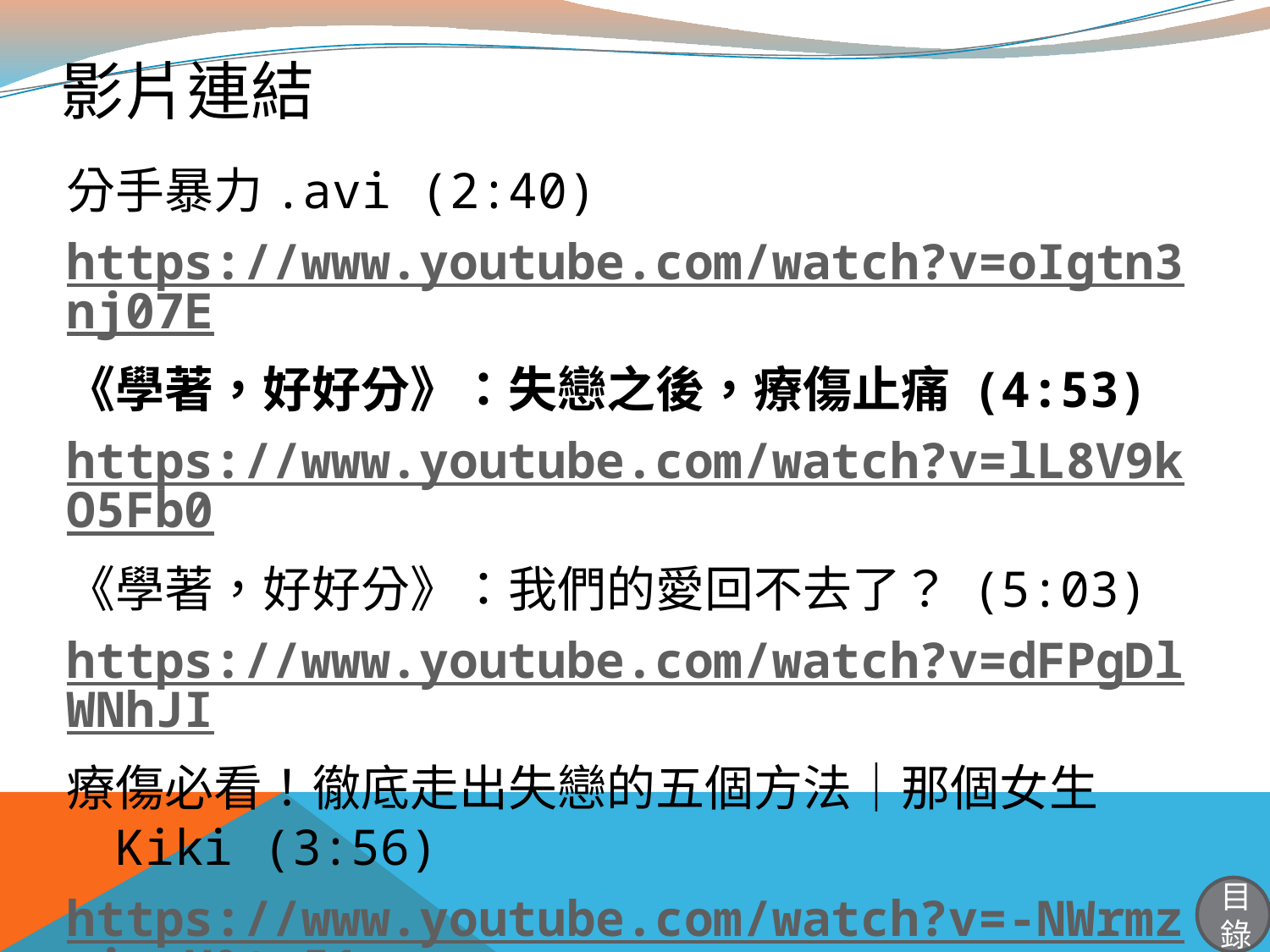

# 影片連結
分手暴力.avi (2:40)
https://www.youtube.com/watch?v=oIgtn3nj07E
《學著，好好分》：失戀之後，療傷止痛 (4:53)
https://www.youtube.com/watch?v=lL8V9kO5Fb0
《學著，好好分》：我們的愛回不去了？ (5:03)
https://www.youtube.com/watch?v=dFPgDlWNhJI
療傷必看！徹底走出失戀的五個方法｜那個女生Kiki (3:56)
https://www.youtube.com/watch?v=-NWrmz_iszU&t=51s